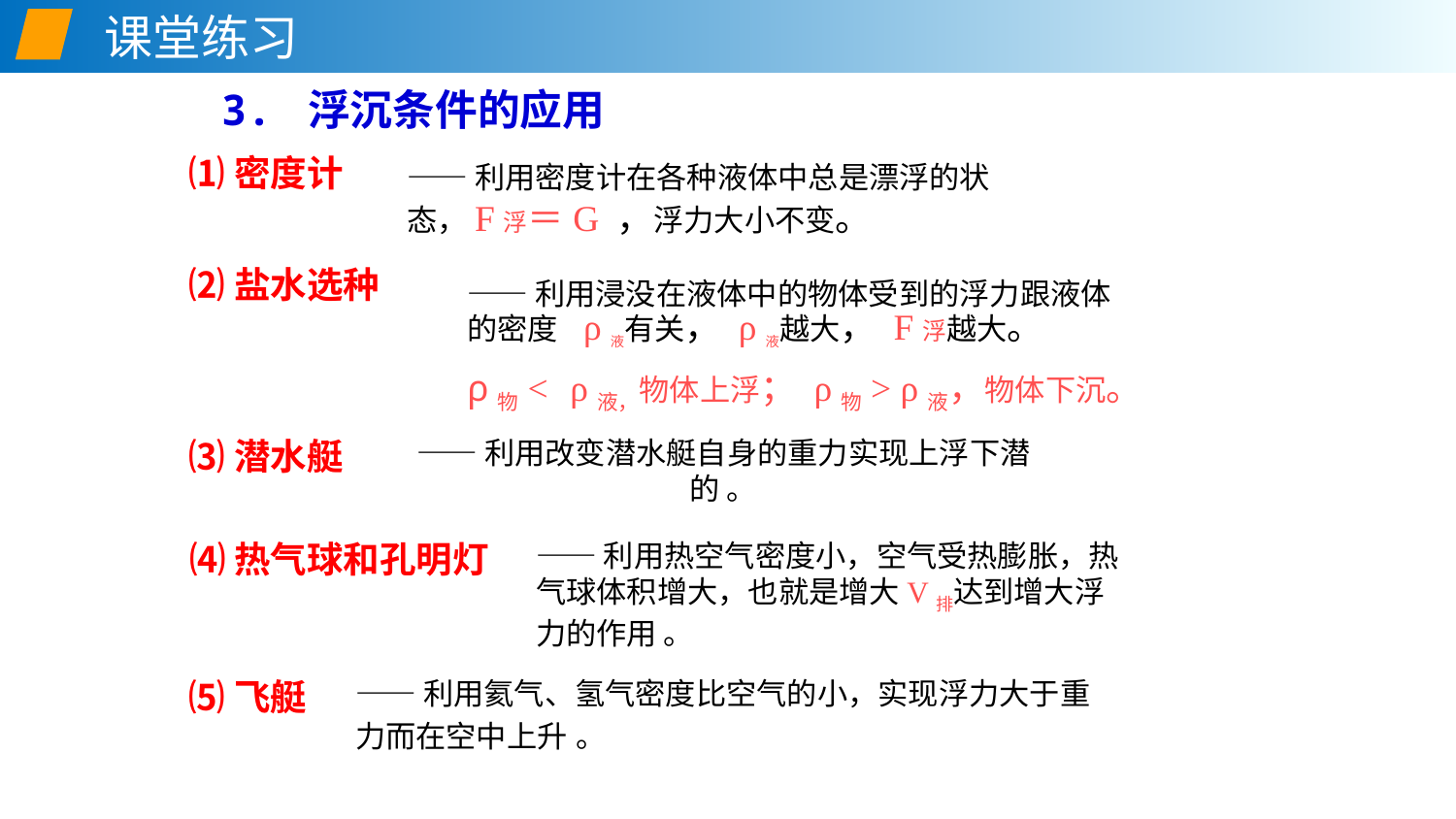

课堂练习
3. 浮沉条件的应用
⑴密度计
——利用密度计在各种液体中总是漂浮的状态，F浮＝G ，浮力大小不变。
⑵盐水选种
——利用浸没在液体中的物体受到的浮力跟液体的密度 ρ液有关， ρ液越大， F浮越大。
ρ物< ρ液，物体上浮； ρ物> ρ液，物体下沉。
⑶潜水艇
——利用改变潜水艇自身的重力实现上浮下潜的 。
⑷热气球和孔明灯
——利用热空气密度小，空气受热膨胀，热气球体积增大，也就是增大V排达到增大浮力的作用 。
⑸飞艇
——利用氦气、氢气密度比空气的小，实现浮力大于重力而在空中上升 。